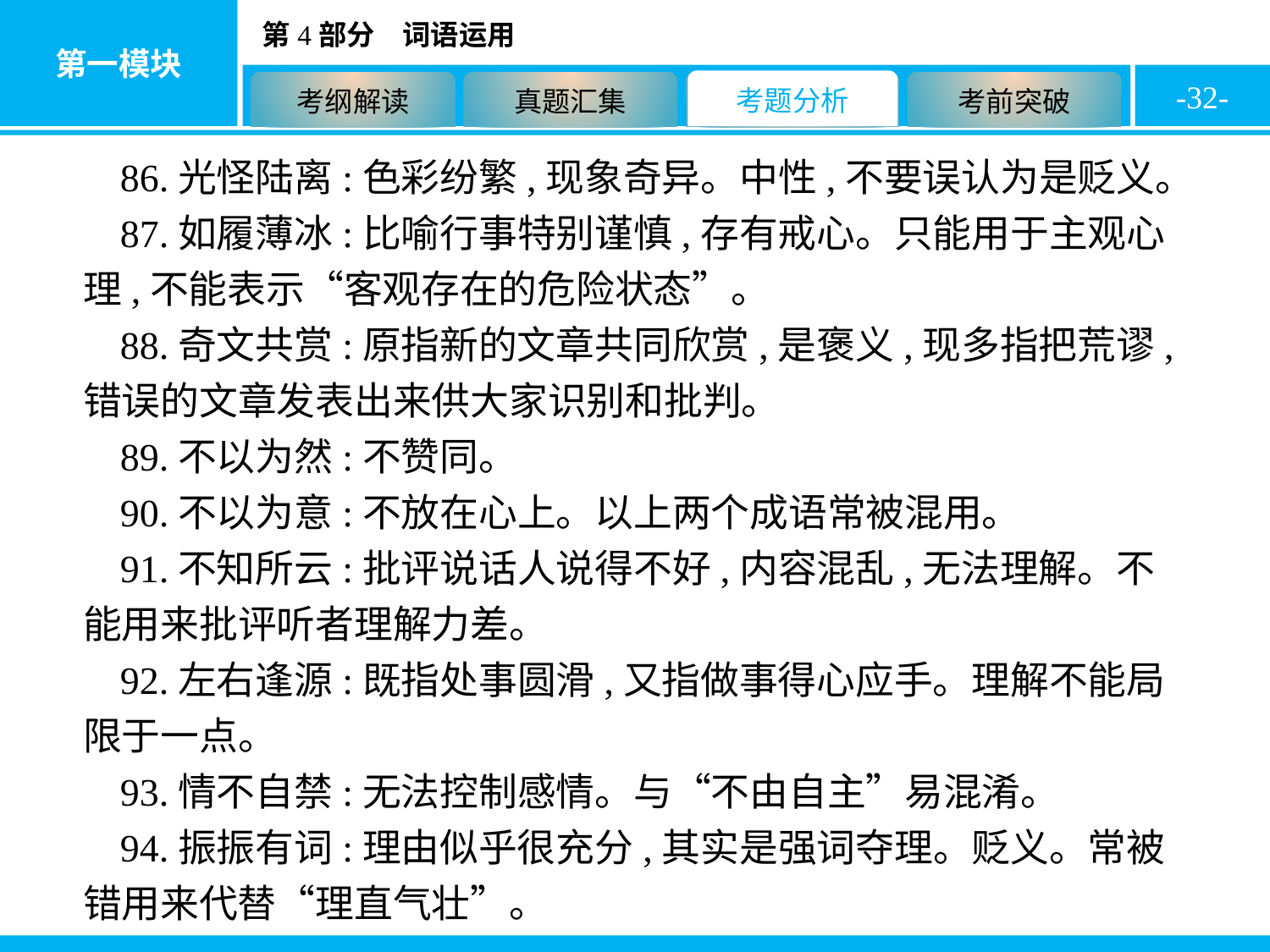

-32-
86.光怪陆离:色彩纷繁,现象奇异。中性,不要误认为是贬义。
87.如履薄冰:比喻行事特别谨慎,存有戒心。只能用于主观心理,不能表示“客观存在的危险状态”。
88.奇文共赏:原指新的文章共同欣赏,是褒义,现多指把荒谬,错误的文章发表出来供大家识别和批判。
89.不以为然:不赞同。
90.不以为意:不放在心上。以上两个成语常被混用。
91.不知所云:批评说话人说得不好,内容混乱,无法理解。不能用来批评听者理解力差。
92.左右逢源:既指处事圆滑,又指做事得心应手。理解不能局限于一点。
93.情不自禁:无法控制感情。与“不由自主”易混淆。
94.振振有词:理由似乎很充分,其实是强词夺理。贬义。常被错用来代替“理直气壮”。